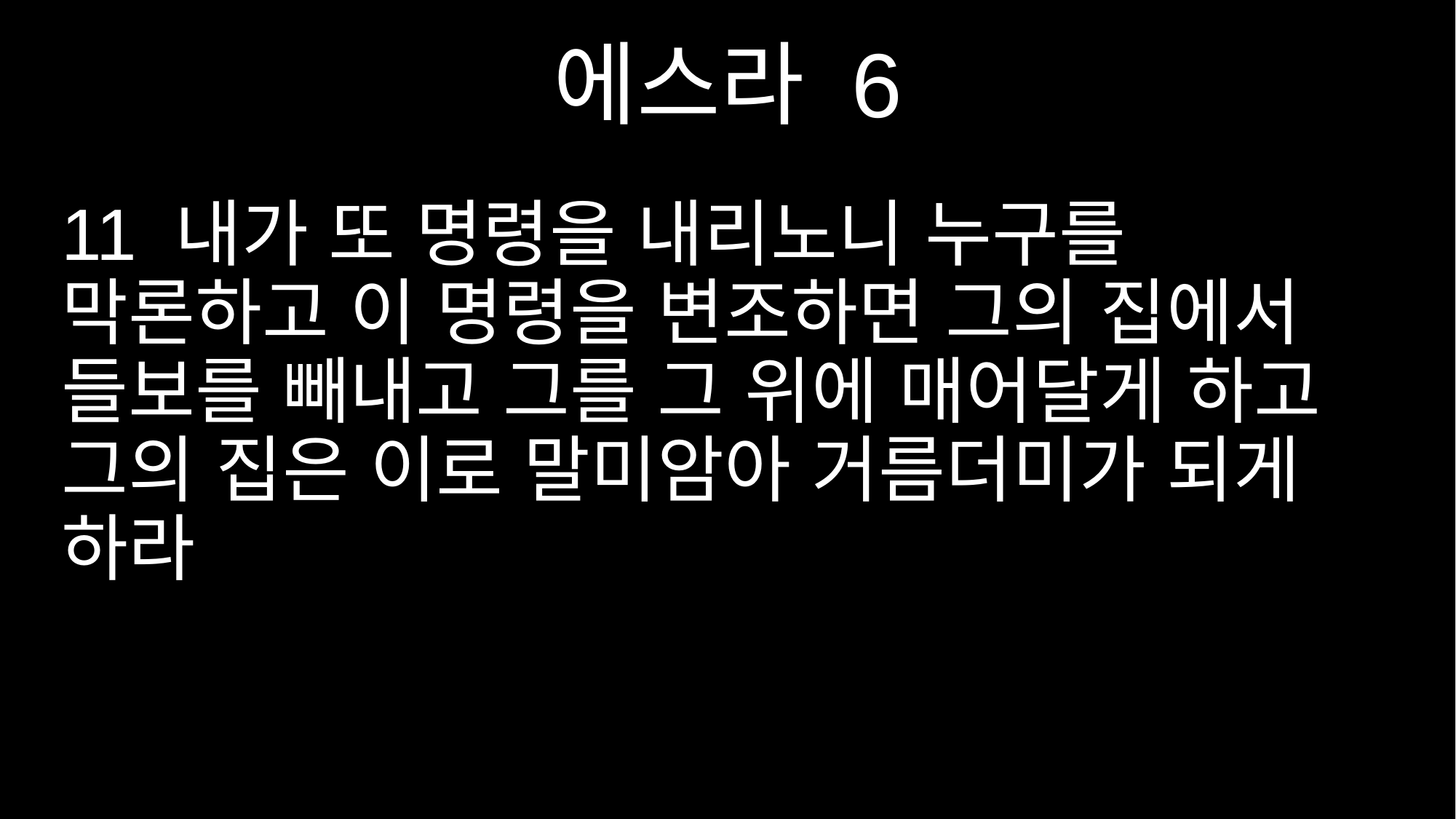

에스라 6
11 내가 또 명령을 내리노니 누구를 막론하고 이 명령을 변조하면 그의 집에서 들보를 빼내고 그를 그 위에 매어달게 하고 그의 집은 이로 말미암아 거름더미가 되게 하라